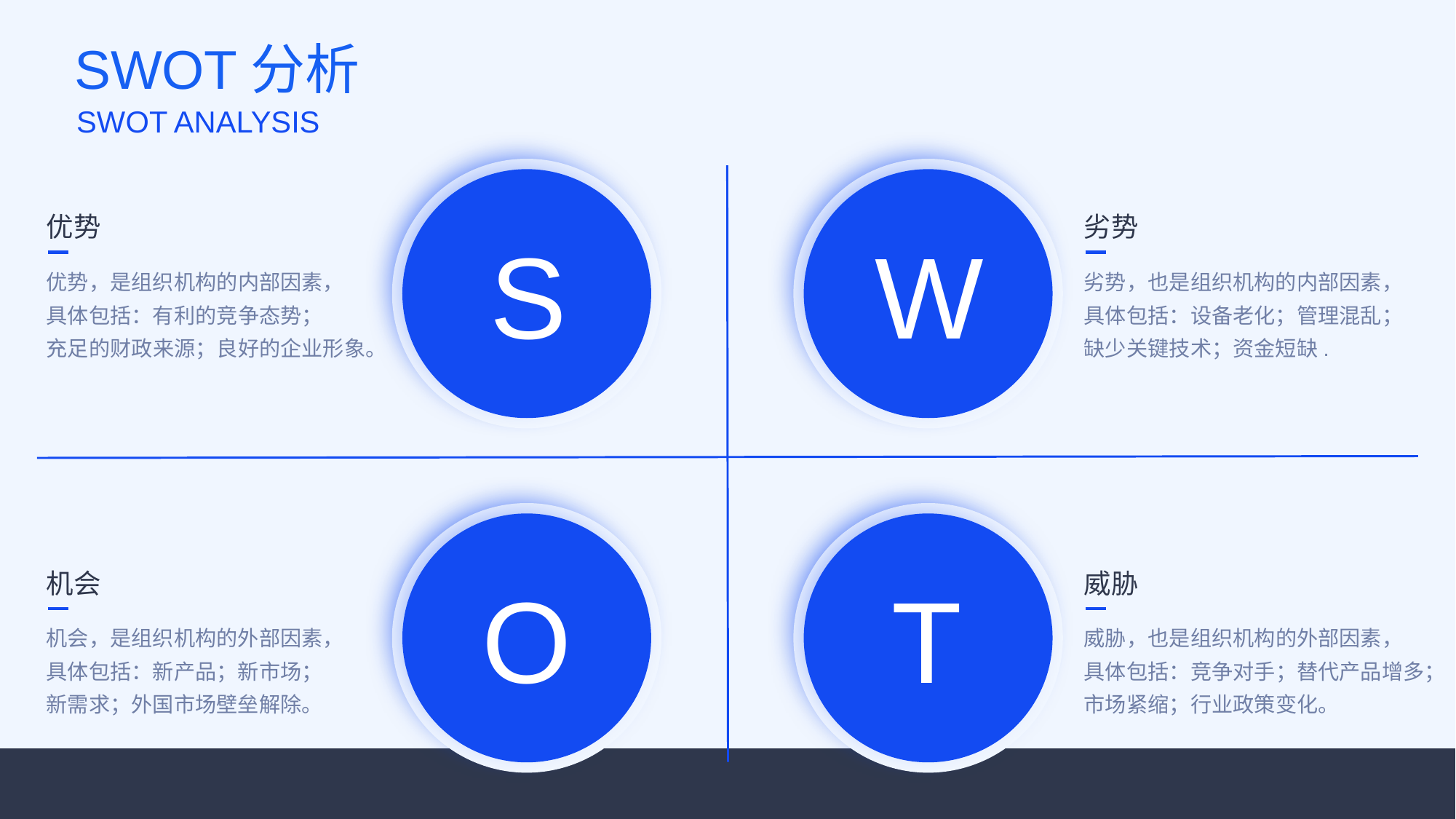

SWOT分析
SWOT ANALYSIS

优势
劣势
S
W
优势，是组织机构的内部因素，
具体包括：有利的竞争态势；
充足的财政来源；良好的企业形象。
劣势，也是组织机构的内部因素，
具体包括：设备老化；管理混乱；
缺少关键技术；资金短缺.

机会
威胁
O
T
机会，是组织机构的外部因素，
具体包括：新产品；新市场；
新需求；外国市场壁垒解除。
威胁，也是组织机构的外部因素，
具体包括：竞争对手；替代产品增多；
市场紧缩；行业政策变化。